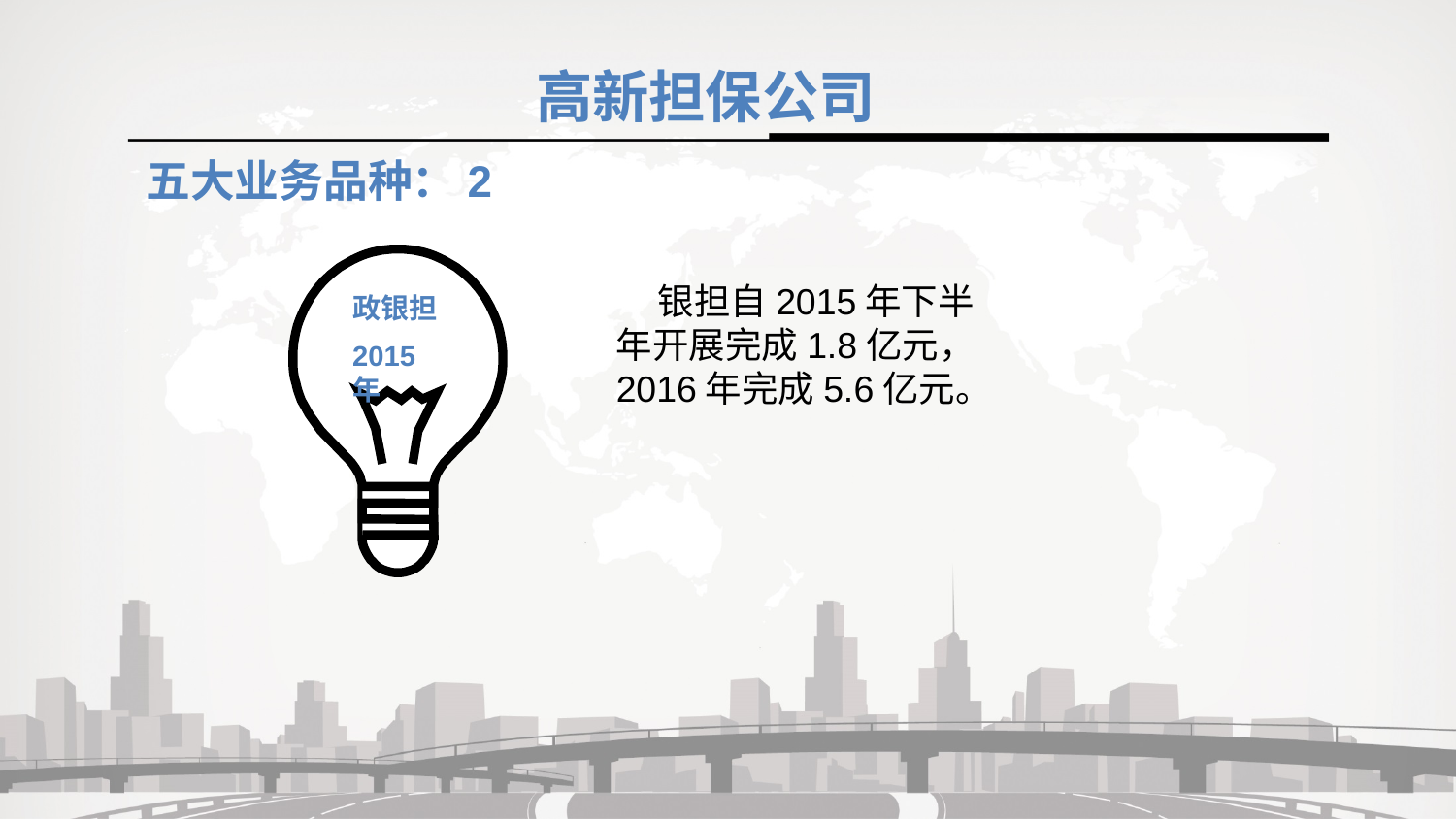

高新担保公司
五大业务品种：2

    银担自2015年下半年开展完成1.8亿元，2016年完成5.6亿元。

政银担
2015年